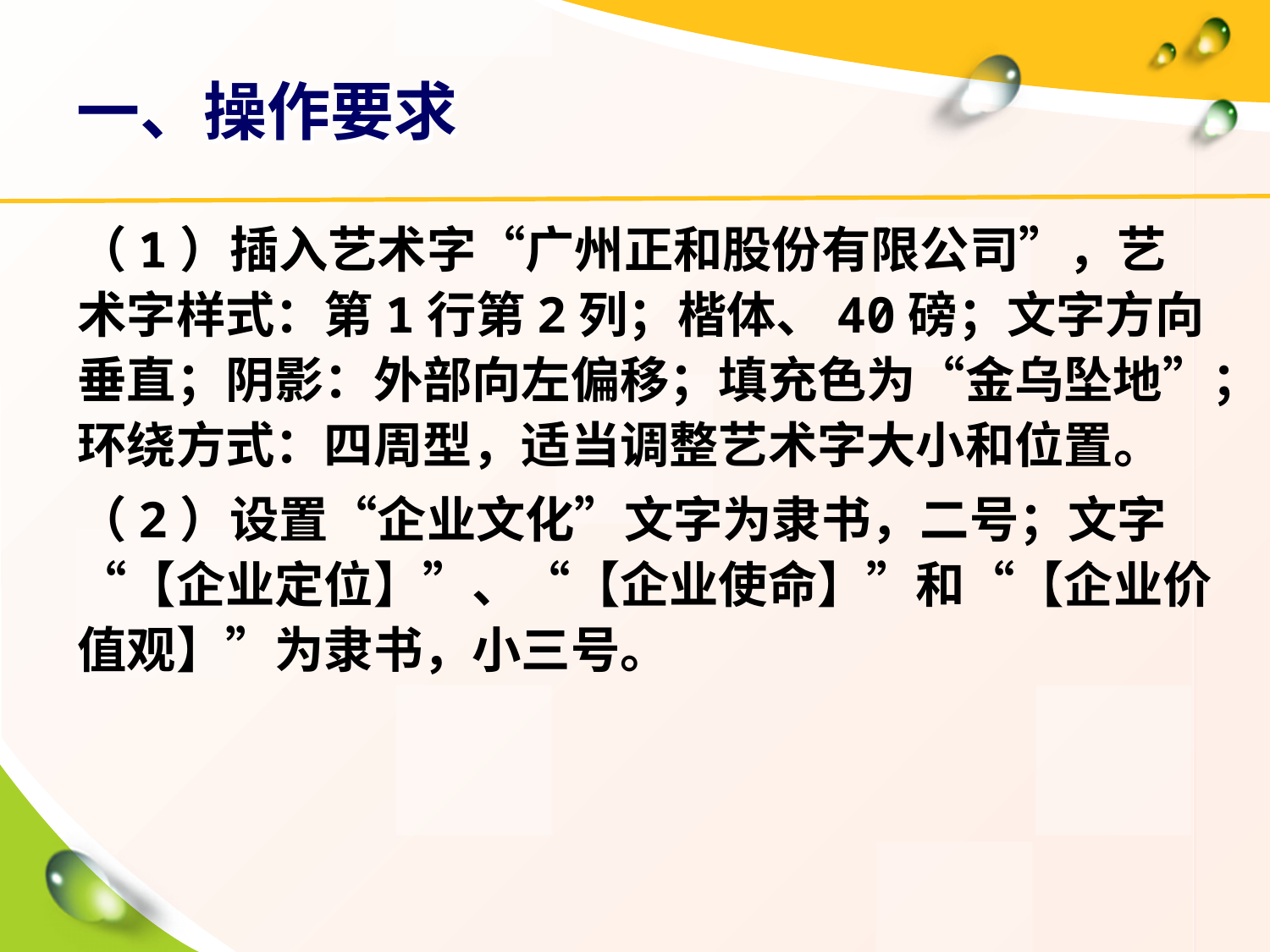

# 一、操作要求
（1）插入艺术字“广州正和股份有限公司”，艺术字样式：第1行第2列；楷体、40磅；文字方向垂直；阴影：外部向左偏移；填充色为“金乌坠地”；环绕方式：四周型，适当调整艺术字大小和位置。
（2）设置“企业文化”文字为隶书，二号；文字“【企业定位】”、“【企业使命】”和“【企业价值观】”为隶书，小三号。